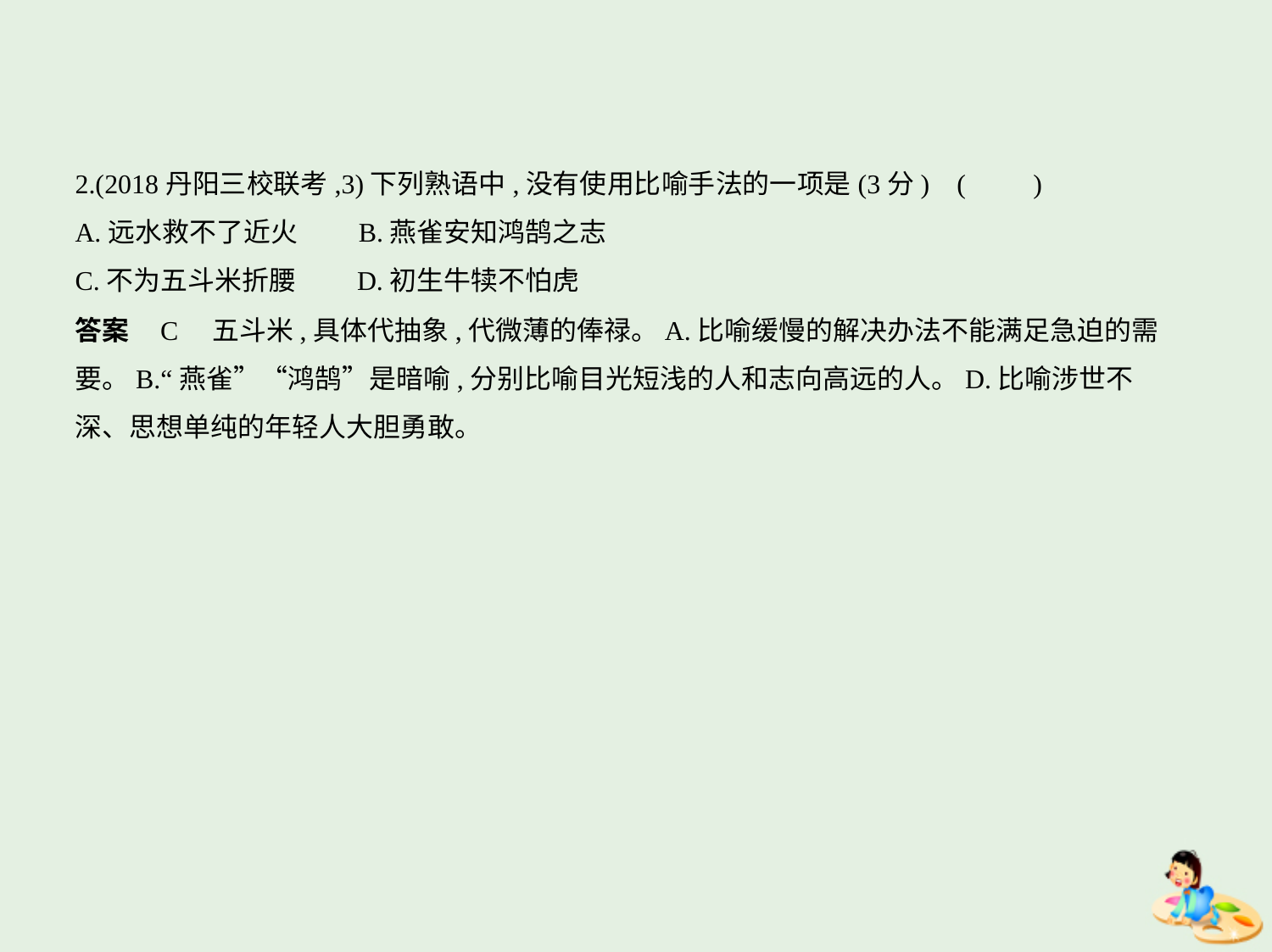

2.(2018丹阳三校联考,3)下列熟语中,没有使用比喻手法的一项是(3分) (　　)
A.远水救不了近火　　B.燕雀安知鸿鹄之志
C.不为五斗米折腰　　D.初生牛犊不怕虎
答案    C　五斗米,具体代抽象,代微薄的俸禄。A.比喻缓慢的解决办法不能满足急迫的需
要。B.“燕雀”“鸿鹄”是暗喻,分别比喻目光短浅的人和志向高远的人。D.比喻涉世不
深、思想单纯的年轻人大胆勇敢。